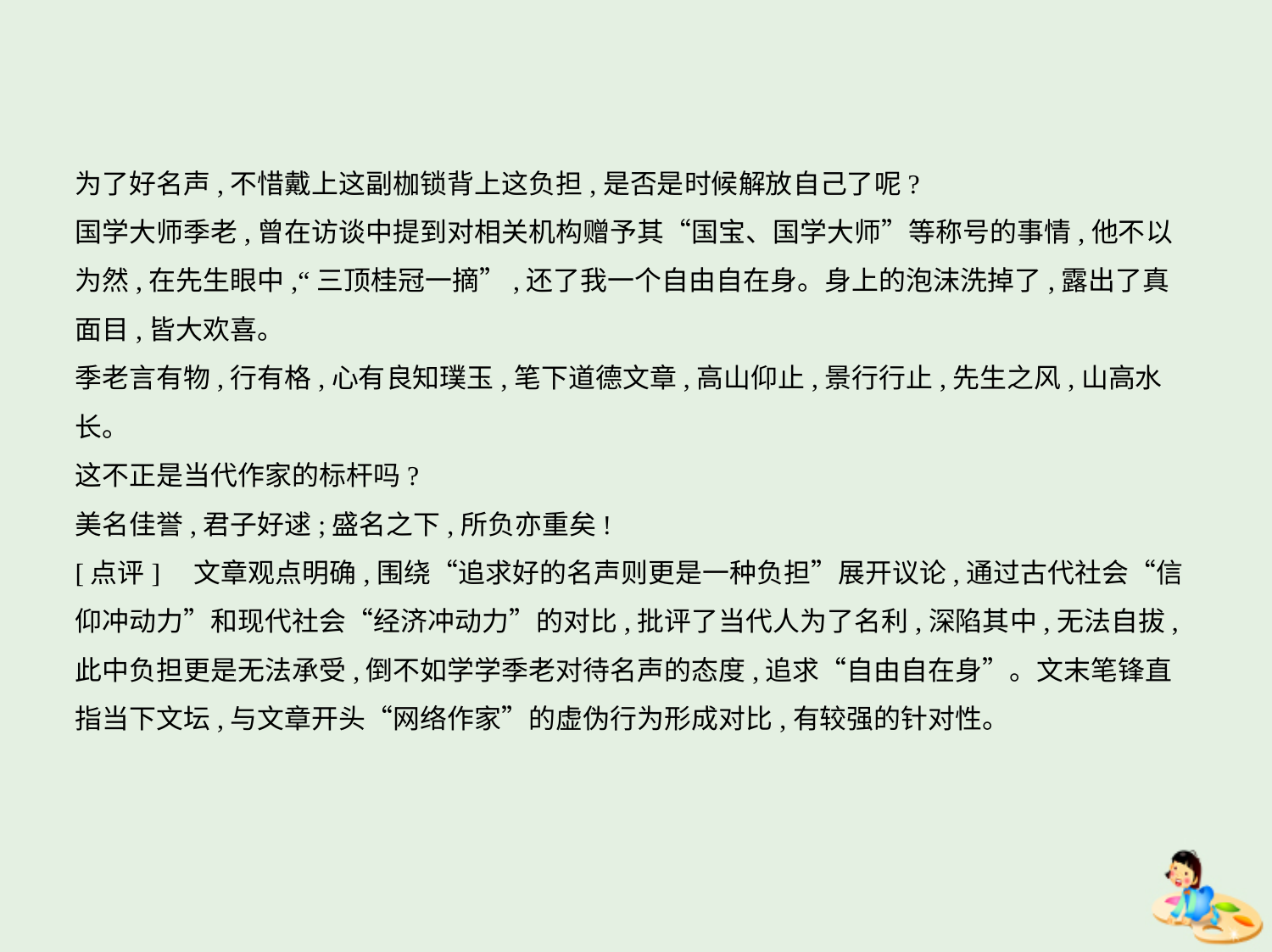

为了好名声,不惜戴上这副枷锁背上这负担,是否是时候解放自己了呢?
国学大师季老,曾在访谈中提到对相关机构赠予其“国宝、国学大师”等称号的事情,他不以
为然,在先生眼中,“三顶桂冠一摘”,还了我一个自由自在身。身上的泡沫洗掉了,露出了真
面目,皆大欢喜。
季老言有物,行有格,心有良知璞玉,笔下道德文章,高山仰止,景行行止,先生之风,山高水长。
这不正是当代作家的标杆吗?
美名佳誉,君子好逑;盛名之下,所负亦重矣!
[点评]　文章观点明确,围绕“追求好的名声则更是一种负担”展开议论,通过古代社会“信
仰冲动力”和现代社会“经济冲动力”的对比,批评了当代人为了名利,深陷其中,无法自拔,
此中负担更是无法承受,倒不如学学季老对待名声的态度,追求“自由自在身”。文末笔锋直
指当下文坛,与文章开头“网络作家”的虚伪行为形成对比,有较强的针对性。